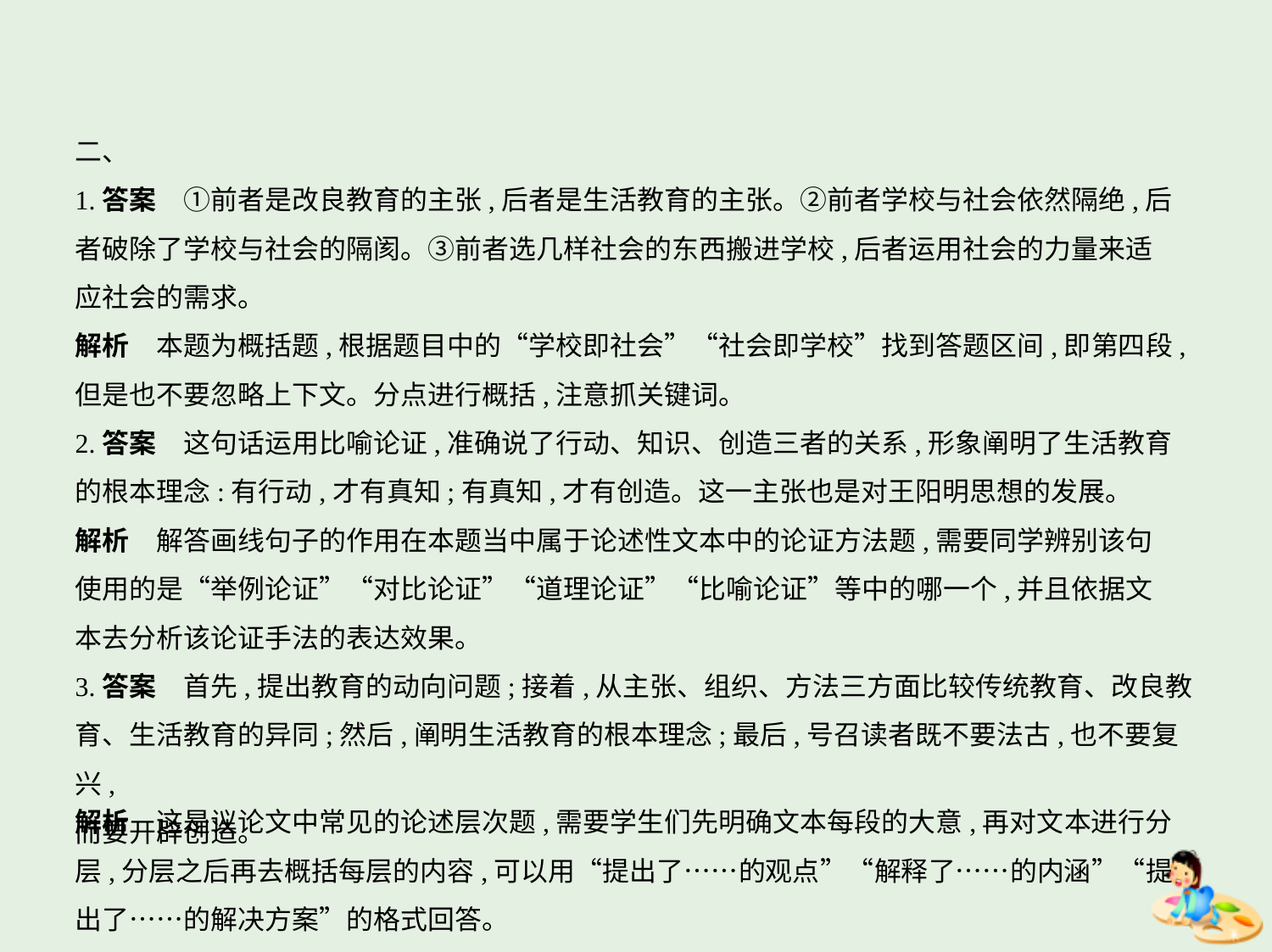

二、
1.答案　①前者是改良教育的主张,后者是生活教育的主张。②前者学校与社会依然隔绝,后
者破除了学校与社会的隔阂。③前者选几样社会的东西搬进学校,后者运用社会的力量来适
应社会的需求。
解析　本题为概括题,根据题目中的“学校即社会”“社会即学校”找到答题区间,即第四段,
但是也不要忽略上下文。分点进行概括,注意抓关键词。
2.答案　这句话运用比喻论证,准确说了行动、知识、创造三者的关系,形象阐明了生活教育
的根本理念:有行动,才有真知;有真知,才有创造。这一主张也是对王阳明思想的发展。
解析　解答画线句子的作用在本题当中属于论述性文本中的论证方法题,需要同学辨别该句
使用的是“举例论证”“对比论证”“道理论证”“比喻论证”等中的哪一个,并且依据文
本去分析该论证手法的表达效果。
3.答案　首先,提出教育的动向问题;接着,从主张、组织、方法三方面比较传统教育、改良教
育、生活教育的异同;然后,阐明生活教育的根本理念;最后,号召读者既不要法古,也不要复兴,
而要开辟创造。
解析　这是议论文中常见的论述层次题,需要学生们先明确文本每段的大意,再对文本进行分
层,分层之后再去概括每层的内容,可以用“提出了……的观点”“解释了……的内涵”“提
出了……的解决方案”的格式回答。